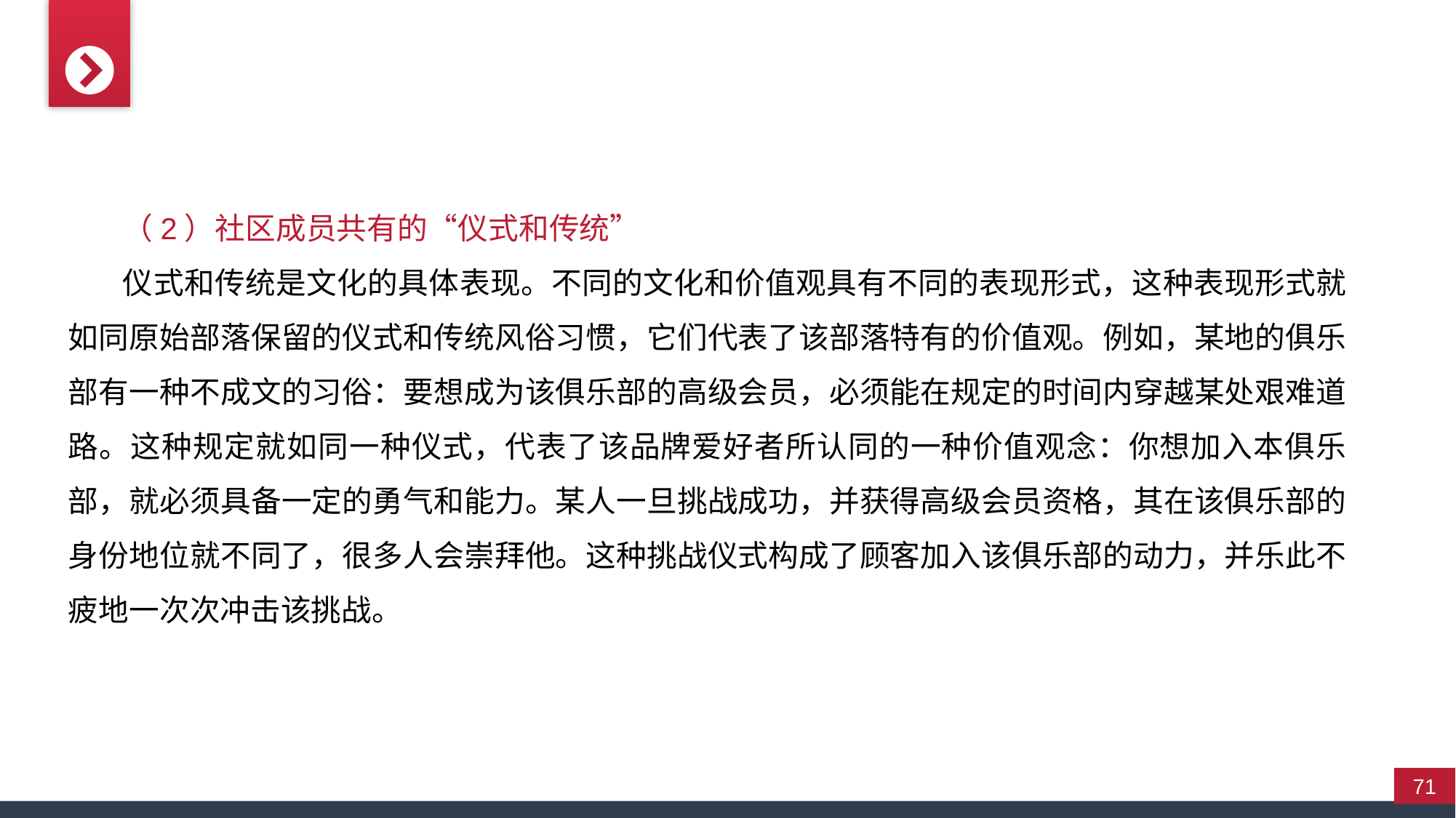

（2）社区成员共有的“仪式和传统”
仪式和传统是文化的具体表现。不同的文化和价值观具有不同的表现形式，这种表现形式就如同原始部落保留的仪式和传统风俗习惯，它们代表了该部落特有的价值观。例如，某地的俱乐部有一种不成文的习俗：要想成为该俱乐部的高级会员，必须能在规定的时间内穿越某处艰难道路。这种规定就如同一种仪式，代表了该品牌爱好者所认同的一种价值观念：你想加入本俱乐部，就必须具备一定的勇气和能力。某人一旦挑战成功，并获得高级会员资格，其在该俱乐部的身份地位就不同了，很多人会崇拜他。这种挑战仪式构成了顾客加入该俱乐部的动力，并乐此不疲地一次次冲击该挑战。